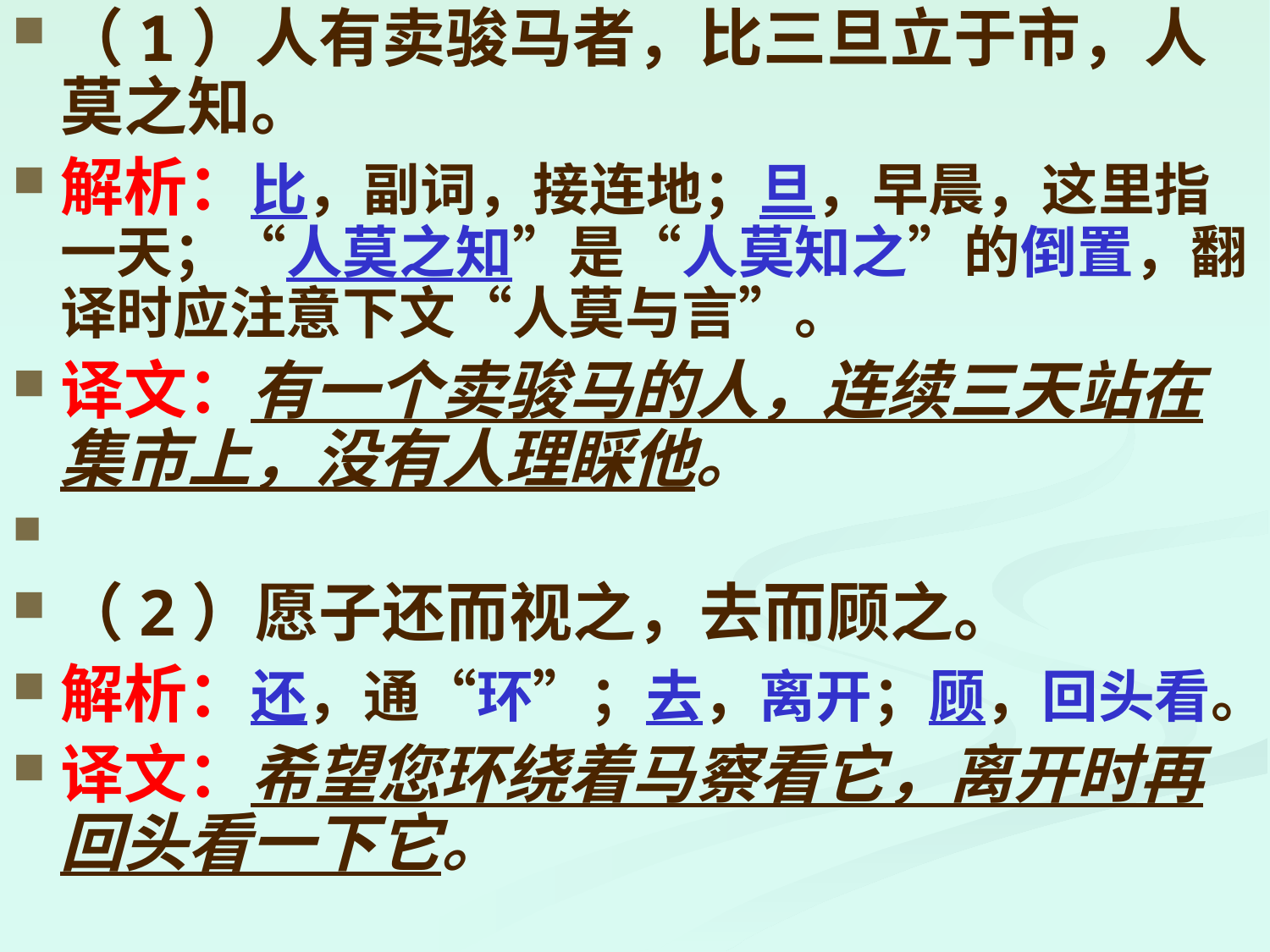

（1）人有卖骏马者，比三旦立于市，人莫之知。
解析：比，副词，接连地；旦，早晨，这里指一天；“人莫之知”是“人莫知之”的倒置，翻译时应注意下文“人莫与言”。
译文：有一个卖骏马的人，连续三天站在集市上，没有人理睬他。

（2）愿子还而视之，去而顾之。
解析：还，通“环”；去，离开；顾，回头看。
译文：希望您环绕着马察看它，离开时再回头看一下它。